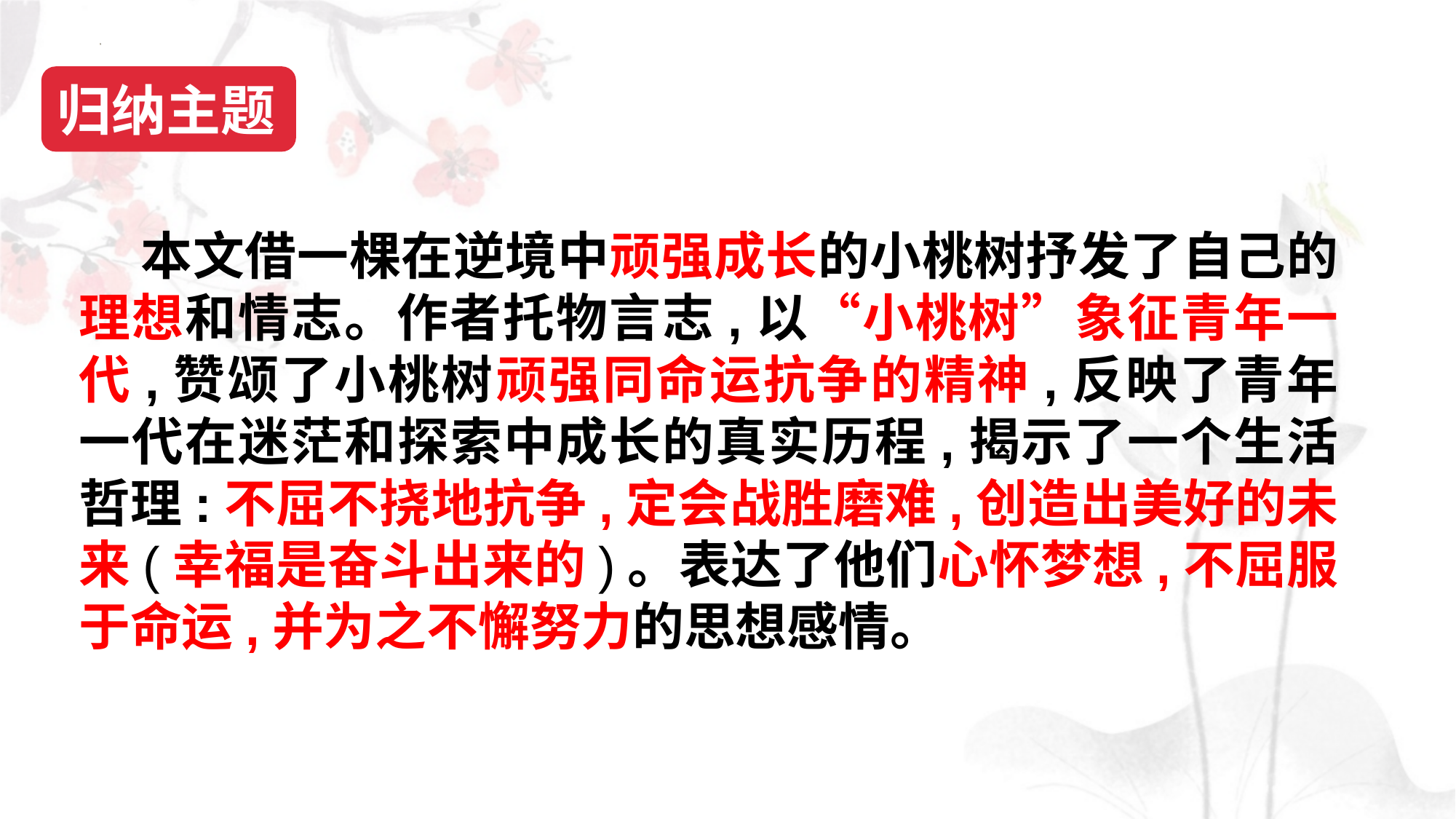

归纳主题
    本文借一棵在逆境中顽强成长的小桃树抒发了自己的理想和情志。作者托物言志,以“小桃树”象征青年一代,赞颂了小桃树顽强同命运抗争的精神,反映了青年一代在迷茫和探索中成长的真实历程,揭示了一个生活哲理:不屈不挠地抗争,定会战胜磨难,创造出美好的未来(幸福是奋斗出来的)。表达了他们心怀梦想,不屈服于命运,并为之不懈努力的思想感情。